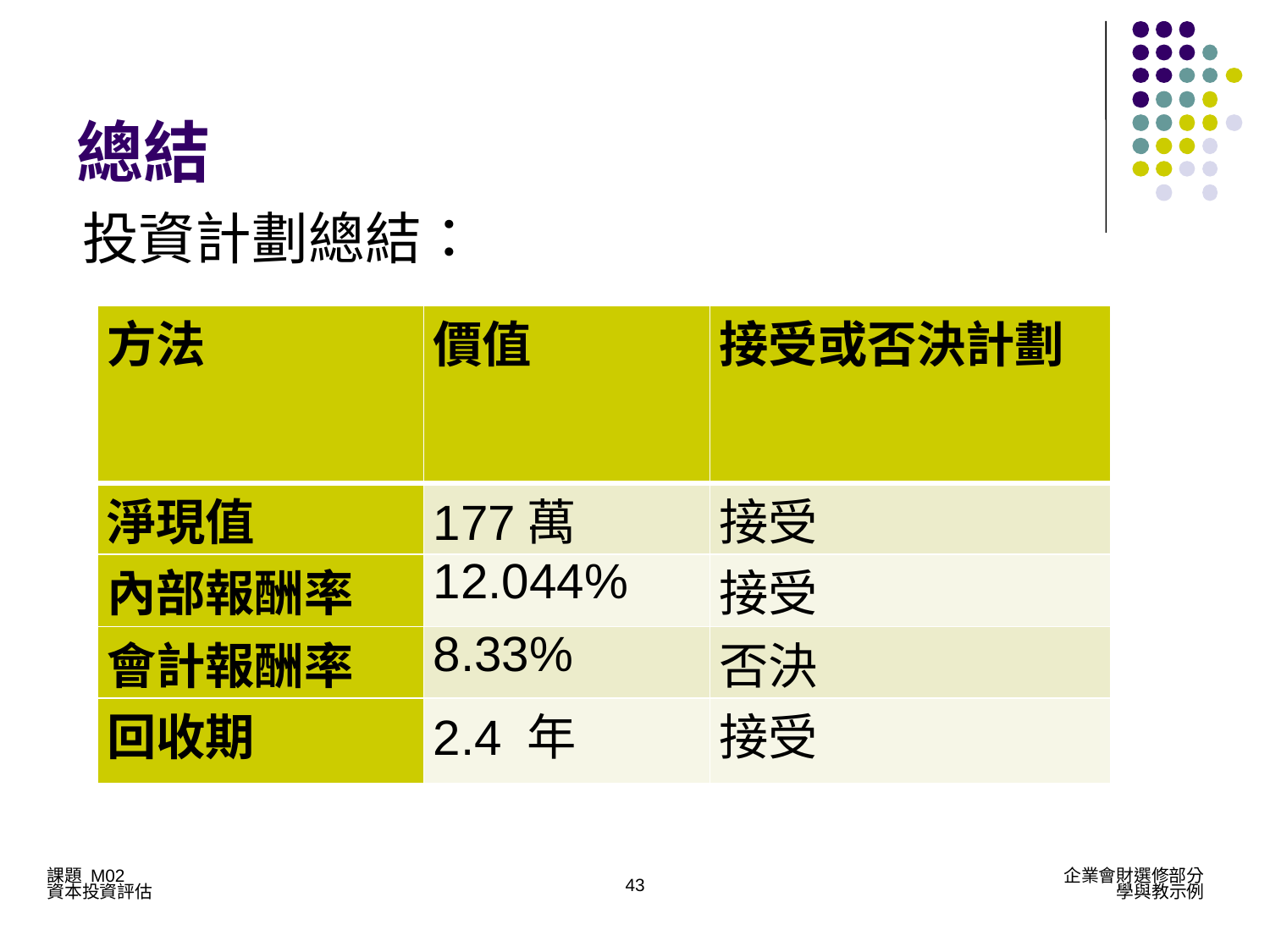

# 總結
投資計劃總結：
| 方法 | 價值 | 接受或否決計劃 |
| --- | --- | --- |
| 淨現值 | 177萬 | 接受 |
| 內部報酬率 | 12.044% | 接受 |
| 會計報酬率 | 8.33% | 否決 |
| 回收期 | 2.4 年 | 接受 |
43